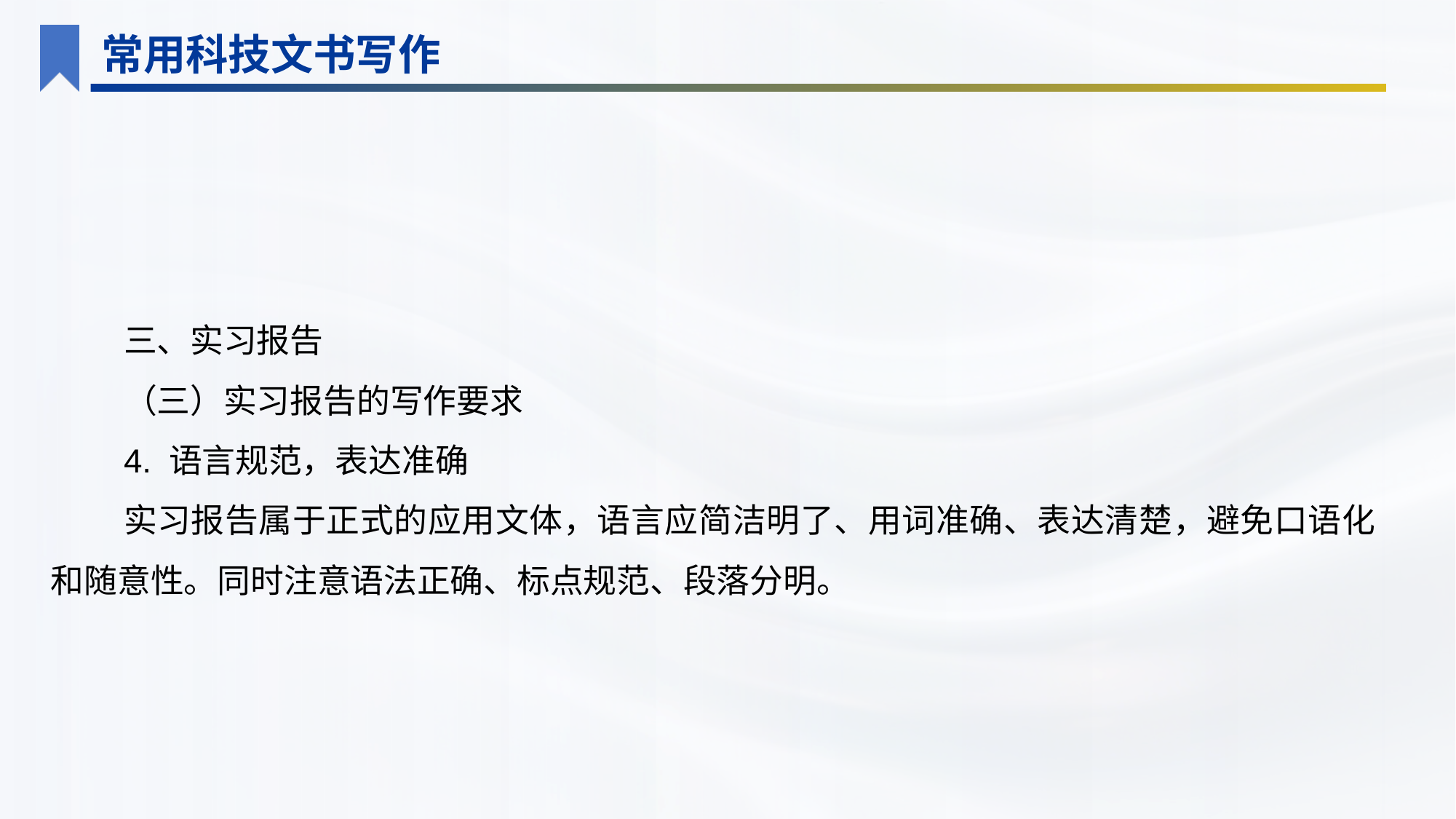

常用科技文书写作
三、实习报告
（三）实习报告的写作要求
4. 语言规范，表达准确
实习报告属于正式的应用文体，语言应简洁明了、用词准确、表达清楚，避免口语化和随意性。同时注意语法正确、标点规范、段落分明。